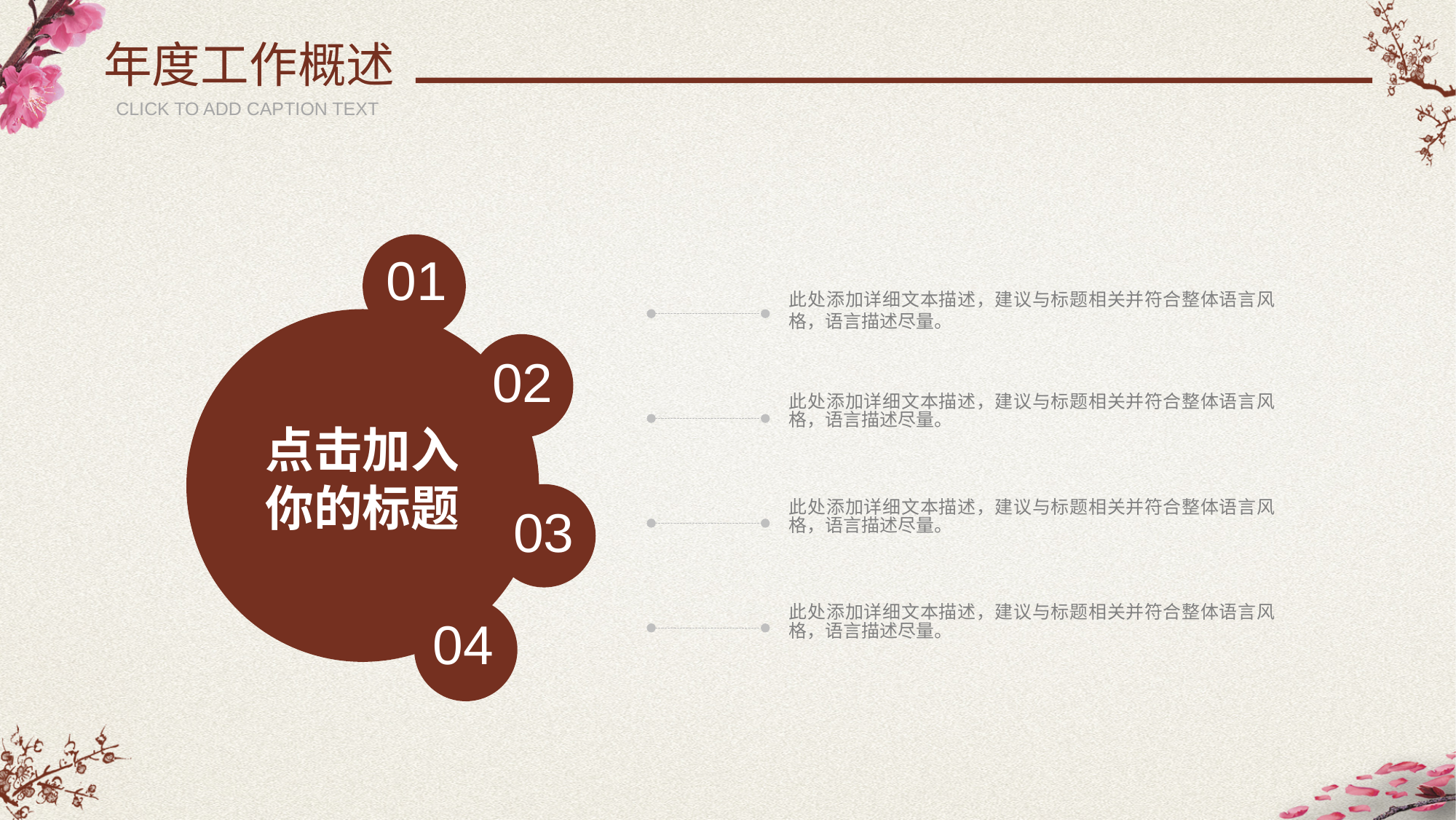

年度工作概述

CLICK TO ADD CAPTION TEXT

01

02
点击加入你的标题

03

04
此处添加详细文本描述，建议与标题相关并符合整体语言风格，语言描述尽量。
此处添加详细文本描述，建议与标题相关并符合整体语言风格，语言描述尽量。
此处添加详细文本描述，建议与标题相关并符合整体语言风格，语言描述尽量。
此处添加详细文本描述，建议与标题相关并符合整体语言风格，语言描述尽量。